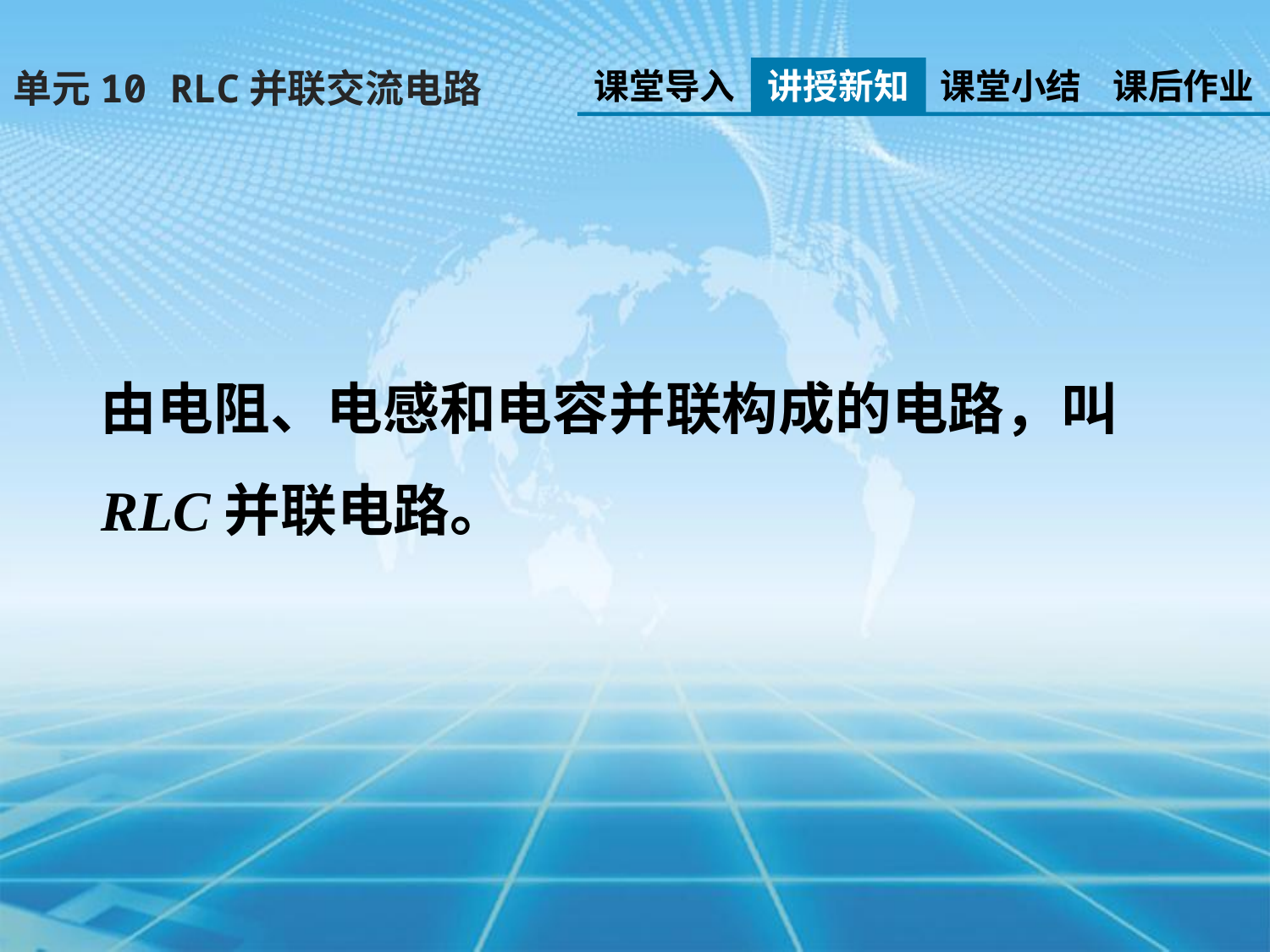

课堂导入
讲授新知
课堂小结
课后作业
单元10 RLC并联交流电路
由电阻、电感和电容并联构成的电路，叫RLC并联电路。